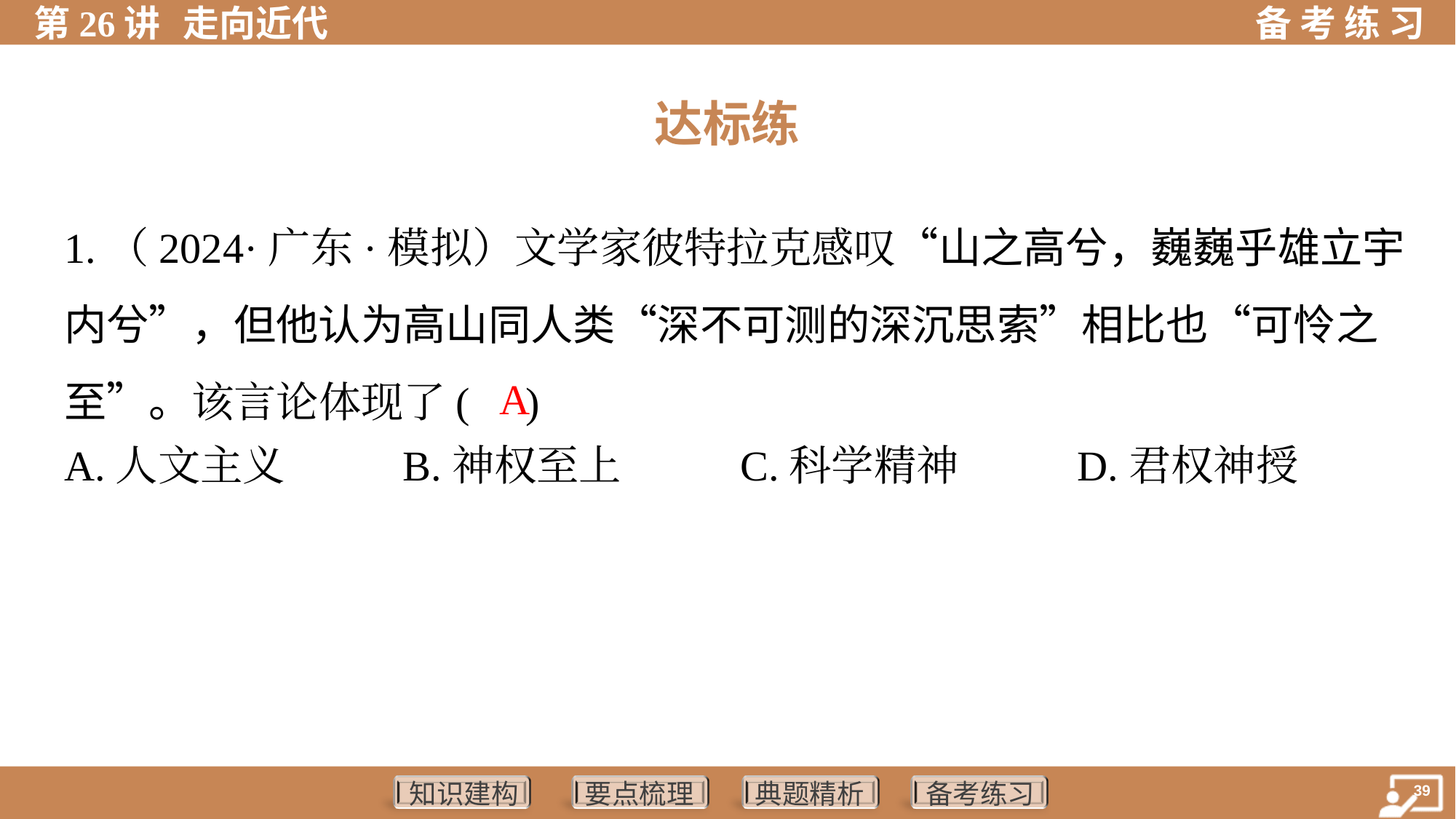

达标练
1.（2024·广东·模拟）文学家彼特拉克感叹“山之高兮，巍巍乎雄立宇
内兮”，但他认为高山同人类“深不可测的深沉思索”相比也“可怜之
至”。该言论体现了(     )
A
A.人文主义	B.神权至上	C.科学精神	D.君权神授